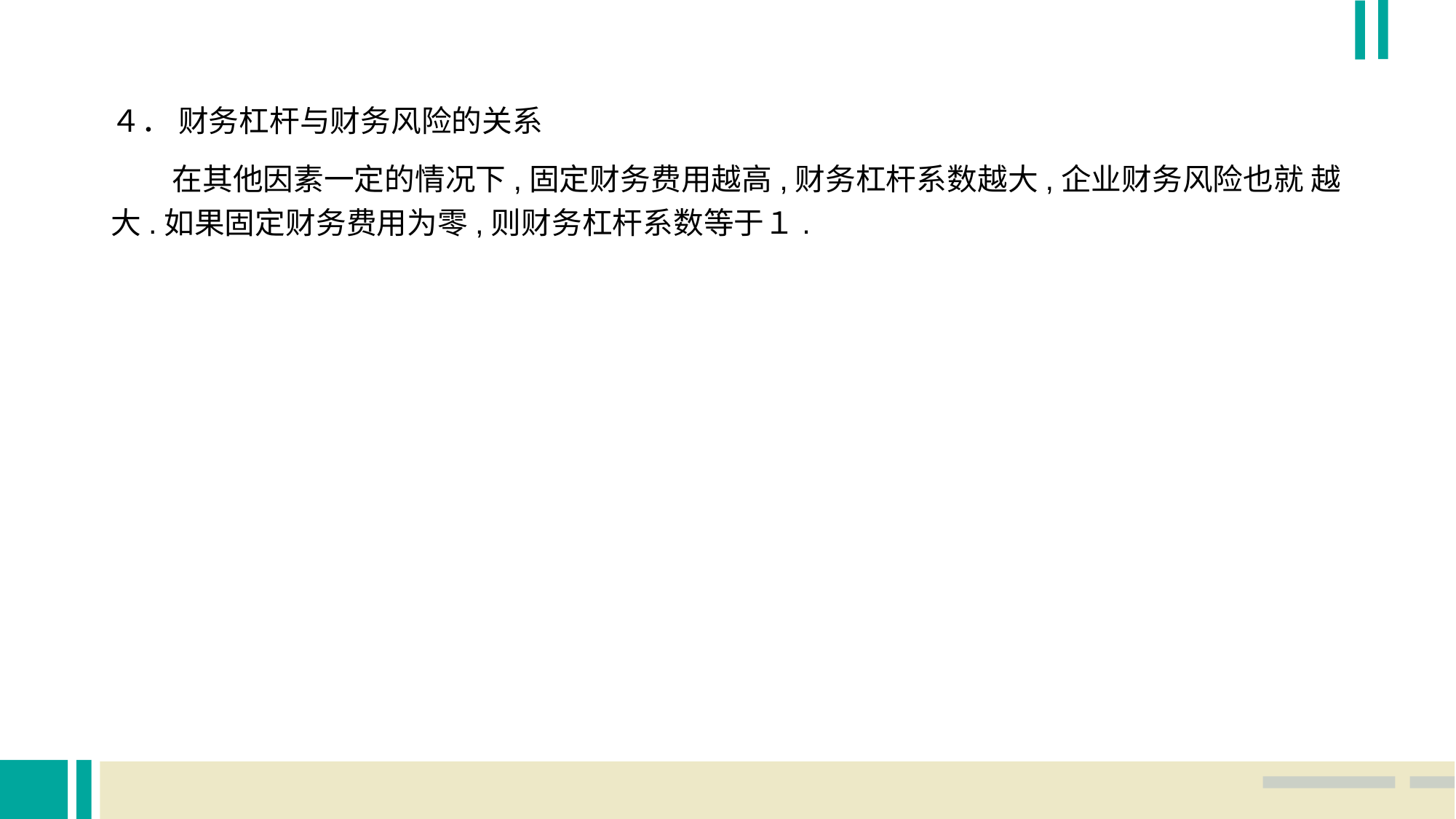

４． 财务杠杆与财务风险的关系
        在其他因素一定的情况下,固定财务费用越高,财务杠杆系数越大,企业财务风险也就 越大.如果固定财务费用为零,则财务杠杆系数等于１.